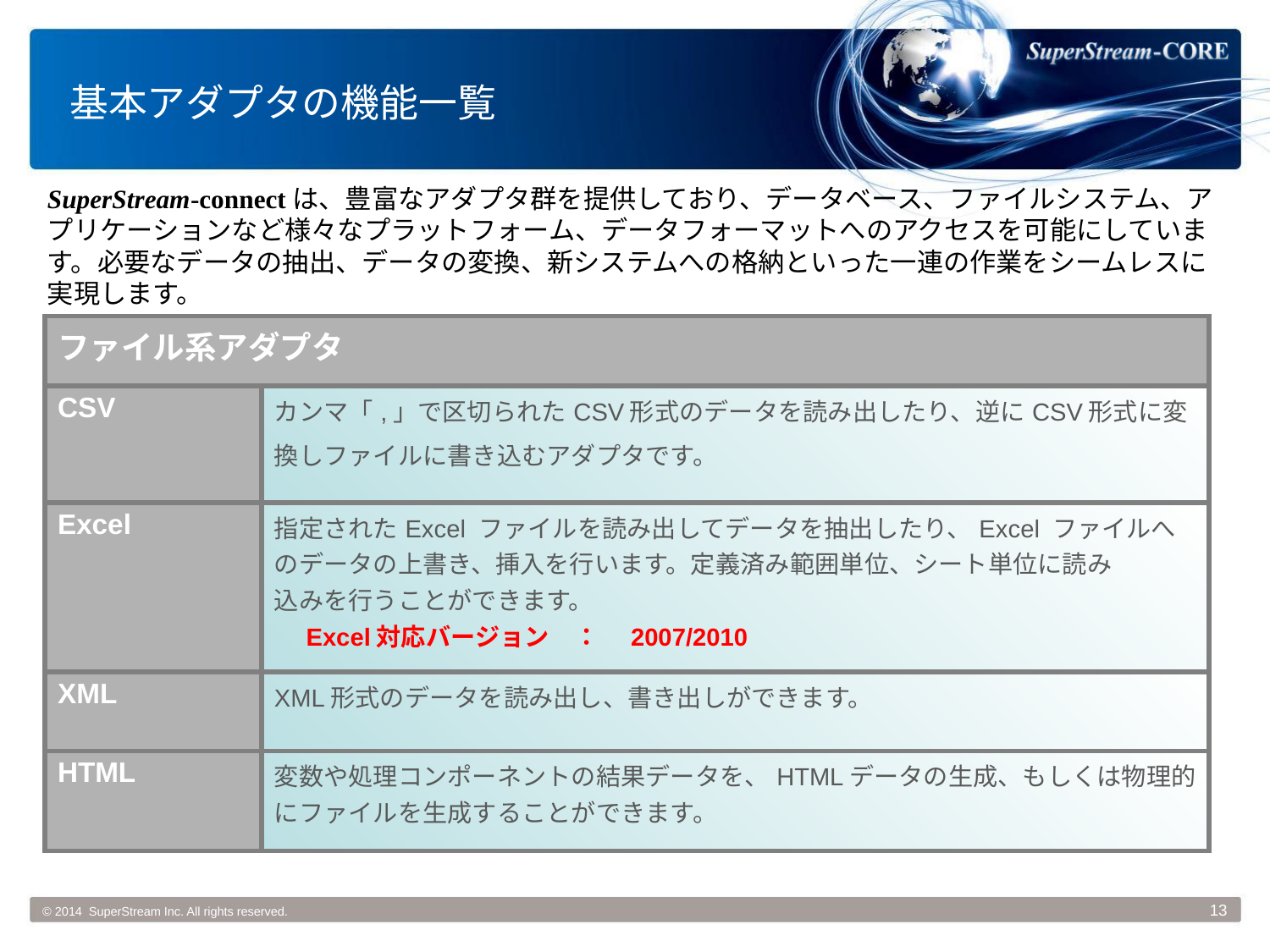

# 基本アダプタの機能一覧
SuperStream-connectは、豊富なアダプタ群を提供しており、データベース、ファイルシステム、アプリケーションなど様々なプラットフォーム、データフォーマットへのアクセスを可能にしています。必要なデータの抽出、データの変換、新システムへの格納といった一連の作業をシームレスに実現します。
| ファイル系アダプタ |  |
| --- | --- |
| CSV | カンマ「,」で区切られたCSV形式のデータを読み出したり、逆にCSV形式に変換しファイルに書き込むアダプタです。 |
| Excel | 指定されたExcel ファイルを読み出してデータを抽出したり、Excel ファイルへ のデータの上書き、挿入を行います。定義済み範囲単位、シート単位に読み 込みを行うことができます。 　Excel対応バージョン　：　2007/2010 |
| XML | XML形式のデータを読み出し、書き出しができます。 |
| HTML | 変数や処理コンポーネントの結果データを、HTMLデータの生成、もしくは物理的にファイルを生成することができます。 |
© 2014  SuperStream Inc. All rights reserved.
13